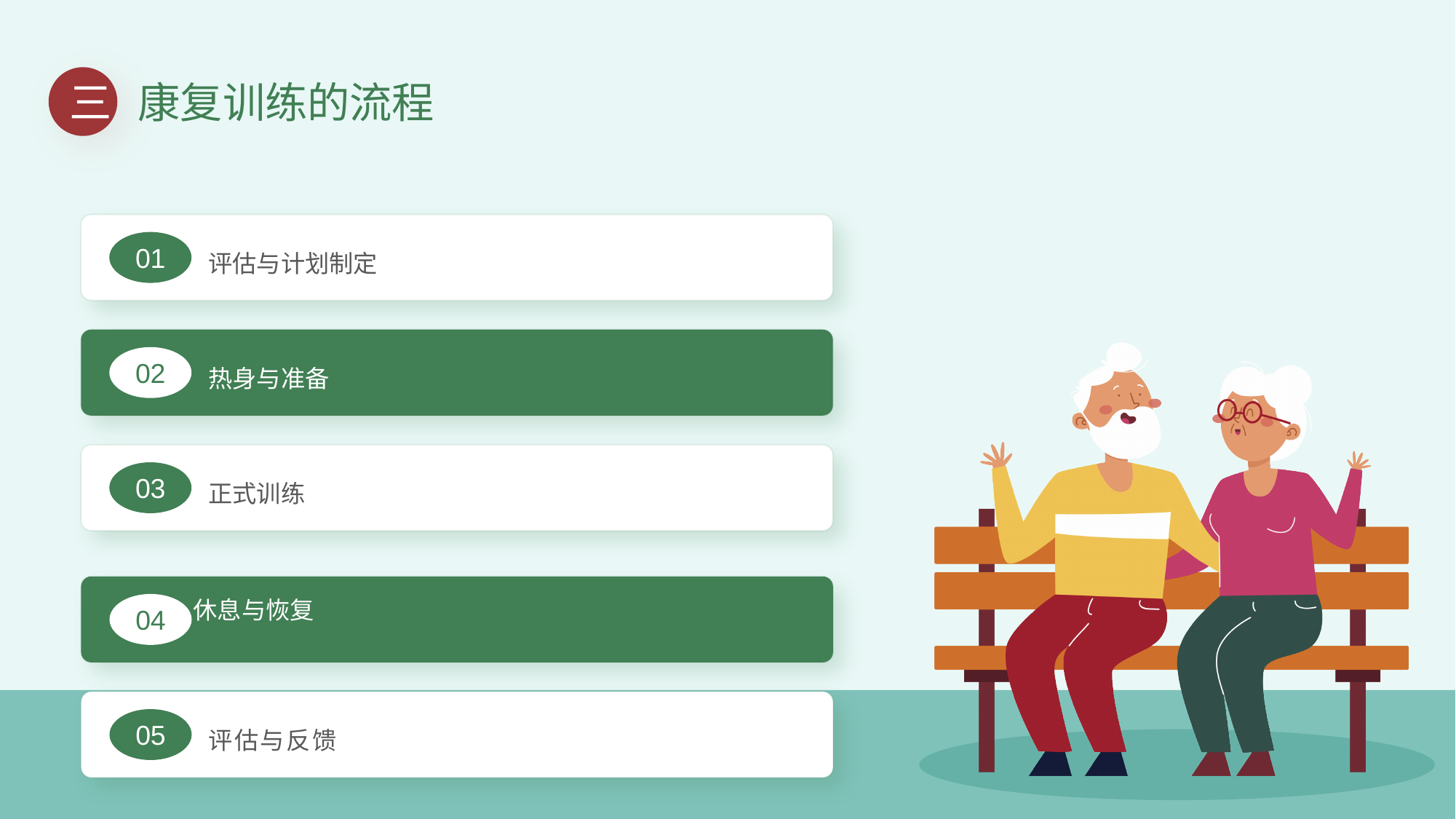

三
康复训练的流程

评估与计划制定
01

热身与准备
02

正式训练
03
休息与恢复

04

评估与反馈
05